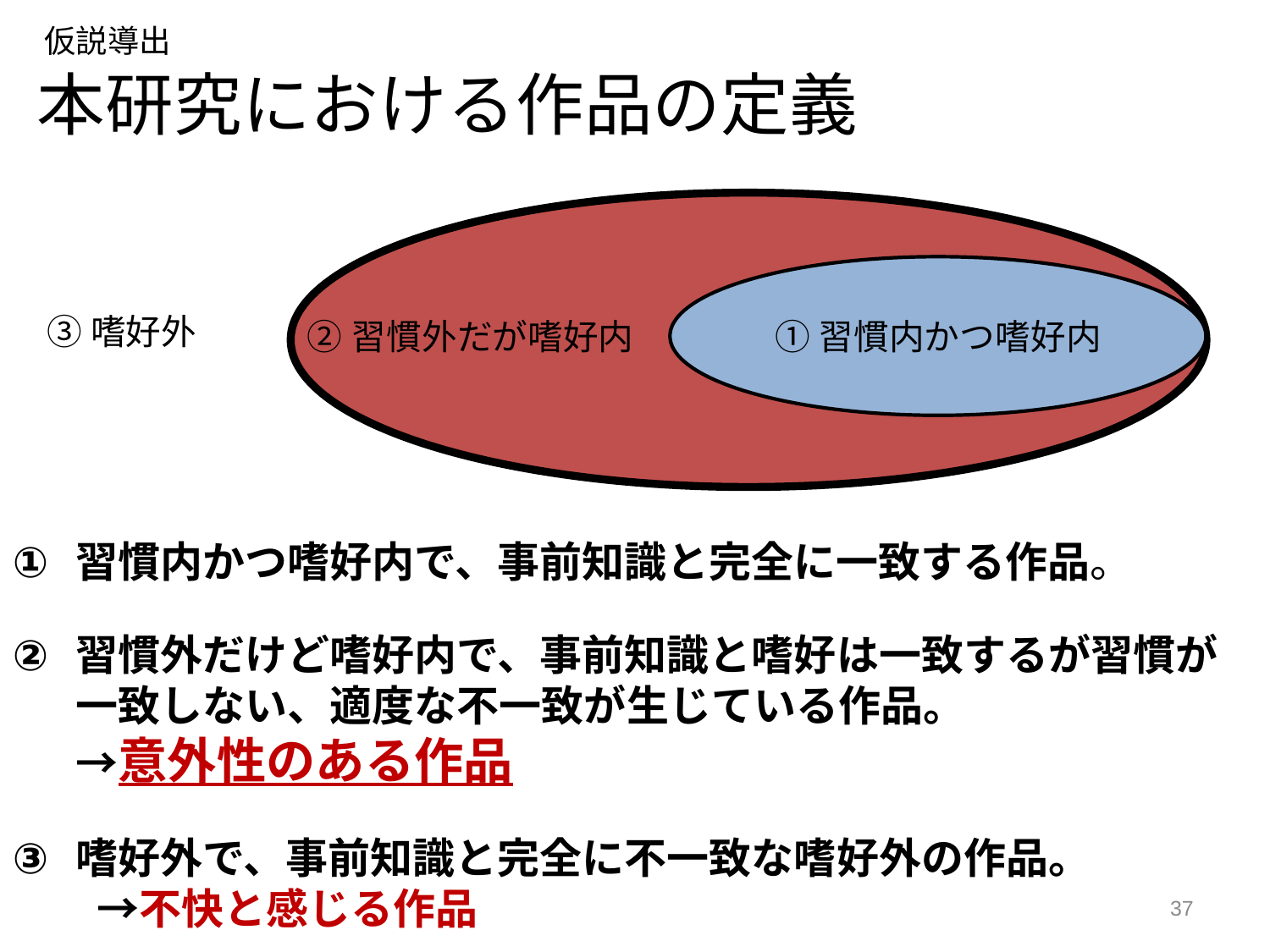

仮説導出
# 本研究における作品の定義

①習慣内かつ嗜好内
③嗜好外
②習慣外だが嗜好内
習慣内かつ嗜好内で、事前知識と完全に一致する作品。

習慣外だけど嗜好内で、事前知識と嗜好は一致するが習慣が一致しない、適度な不一致が生じている作品。
→意外性のある作品

嗜好外で、事前知識と完全に不一致な嗜好外の作品。
　　→不快と感じる作品
37